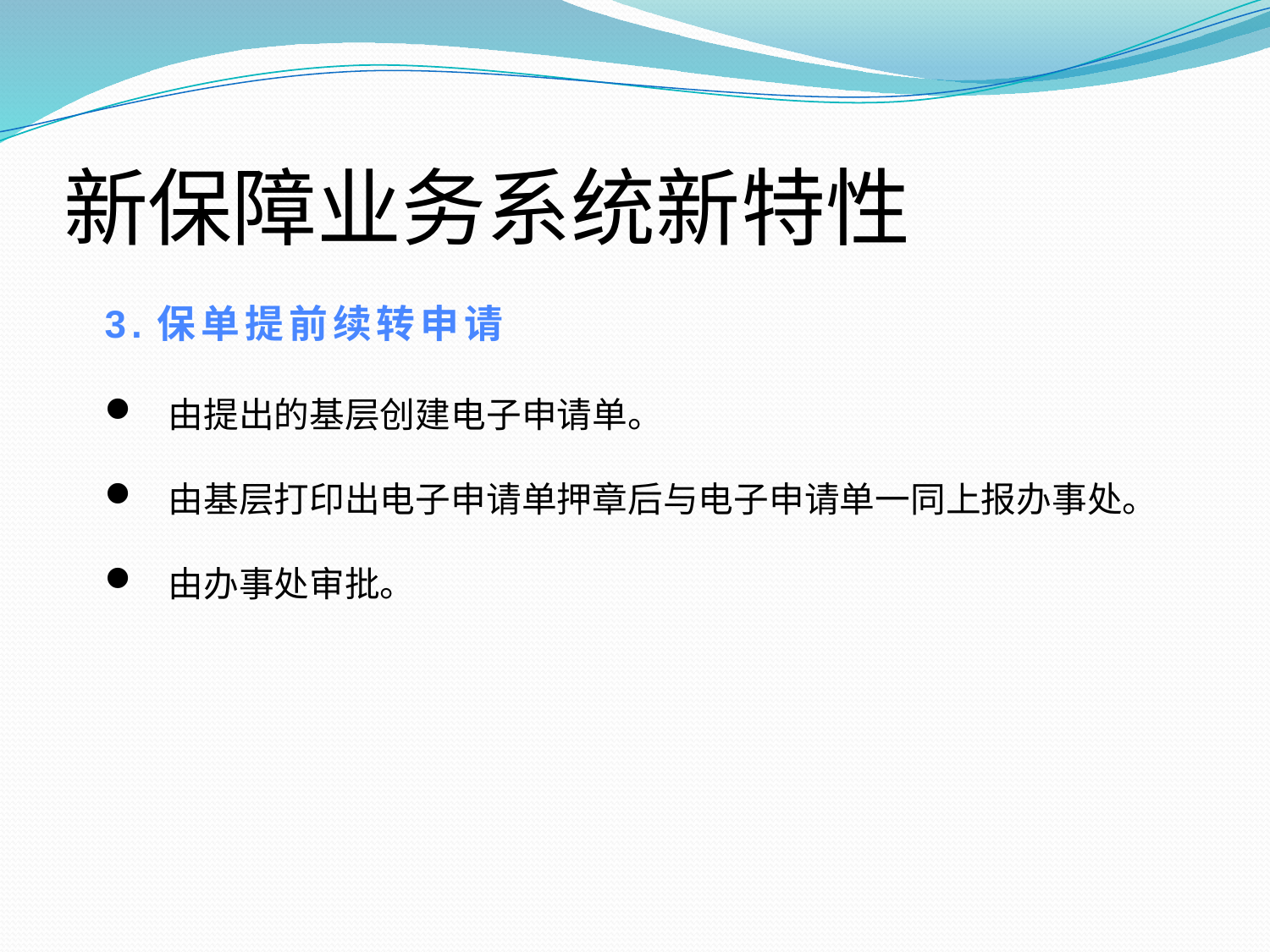

# 新保障业务系统新特性
3.保单提前续转申请

由提出的基层创建电子申请单。

由基层打印出电子申请单押章后与电子申请单一同上报办事处。

由办事处审批。